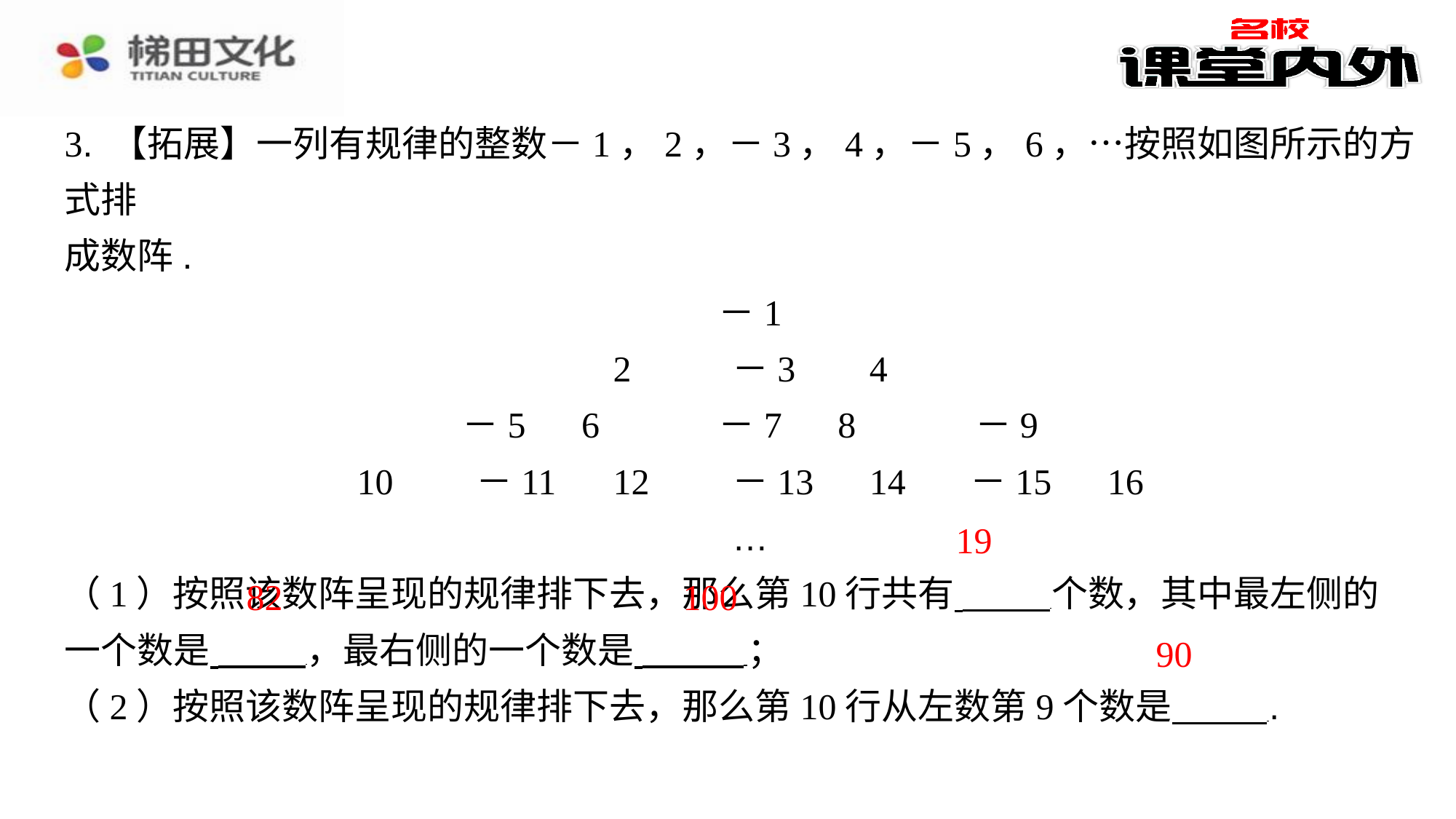

3. 【拓展】一列有规律的整数－1，2，－3，4，－5，6，…按照如图所示的方式排
成数阵.
－1
2	－3	4
－5	6	－7	8	－9
10	－11	12	－13	14	－15	16
…
（1）按照该数阵呈现的规律排下去，那么第10行共有               个数，其中最左侧的
一个数是               ，最右侧的一个数是                 ⁠；
（2）按照该数阵呈现的规律排下去，那么第10行从左数第9个数是               ⁠.
19
82
100
90